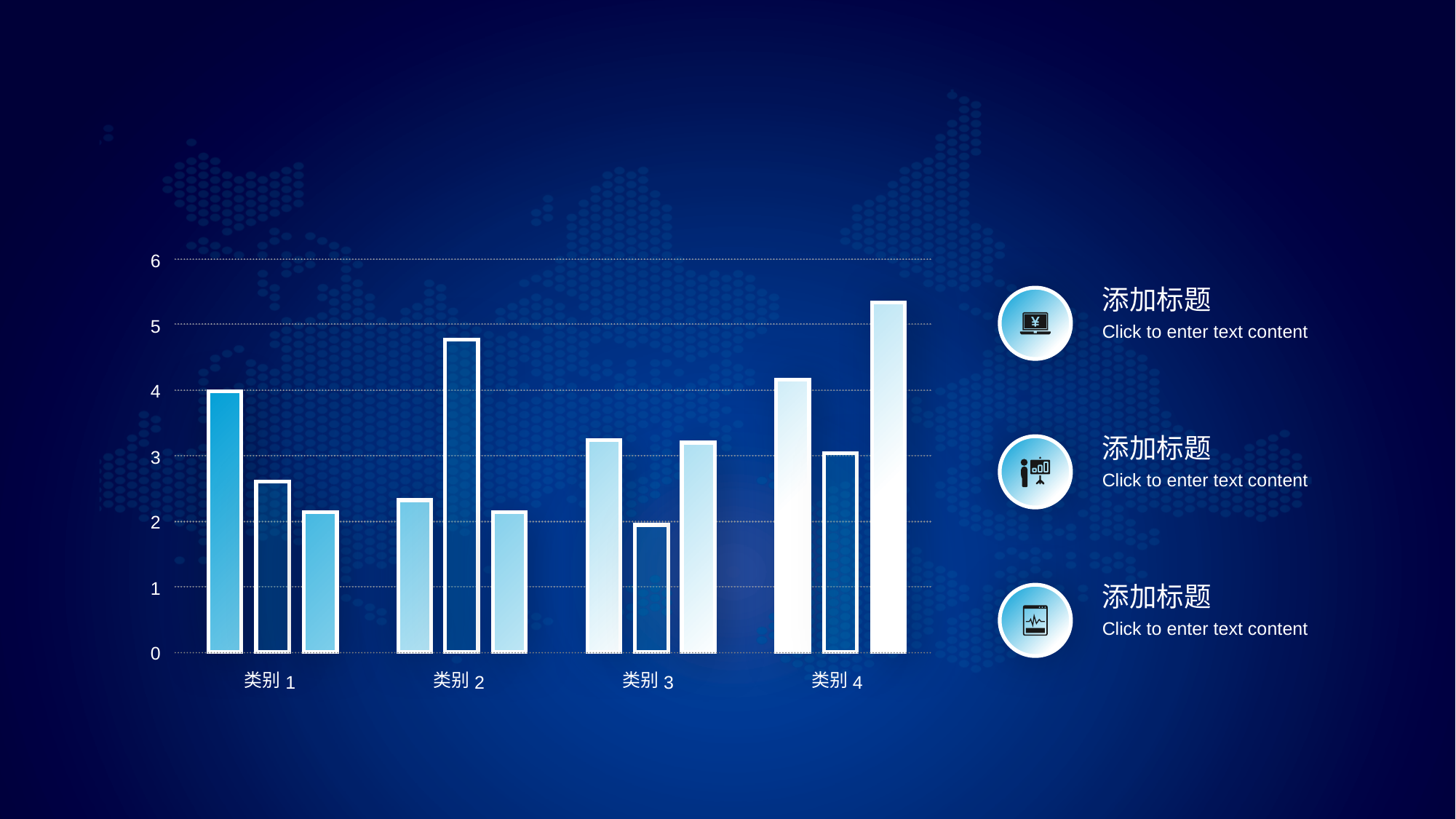

6

5

4

3
2
1
0

类别
类别
类别
类别
1
2
3
4
添加标题
Click to enter text content

添加标题
Click to enter text content

添加标题
Click to enter text content